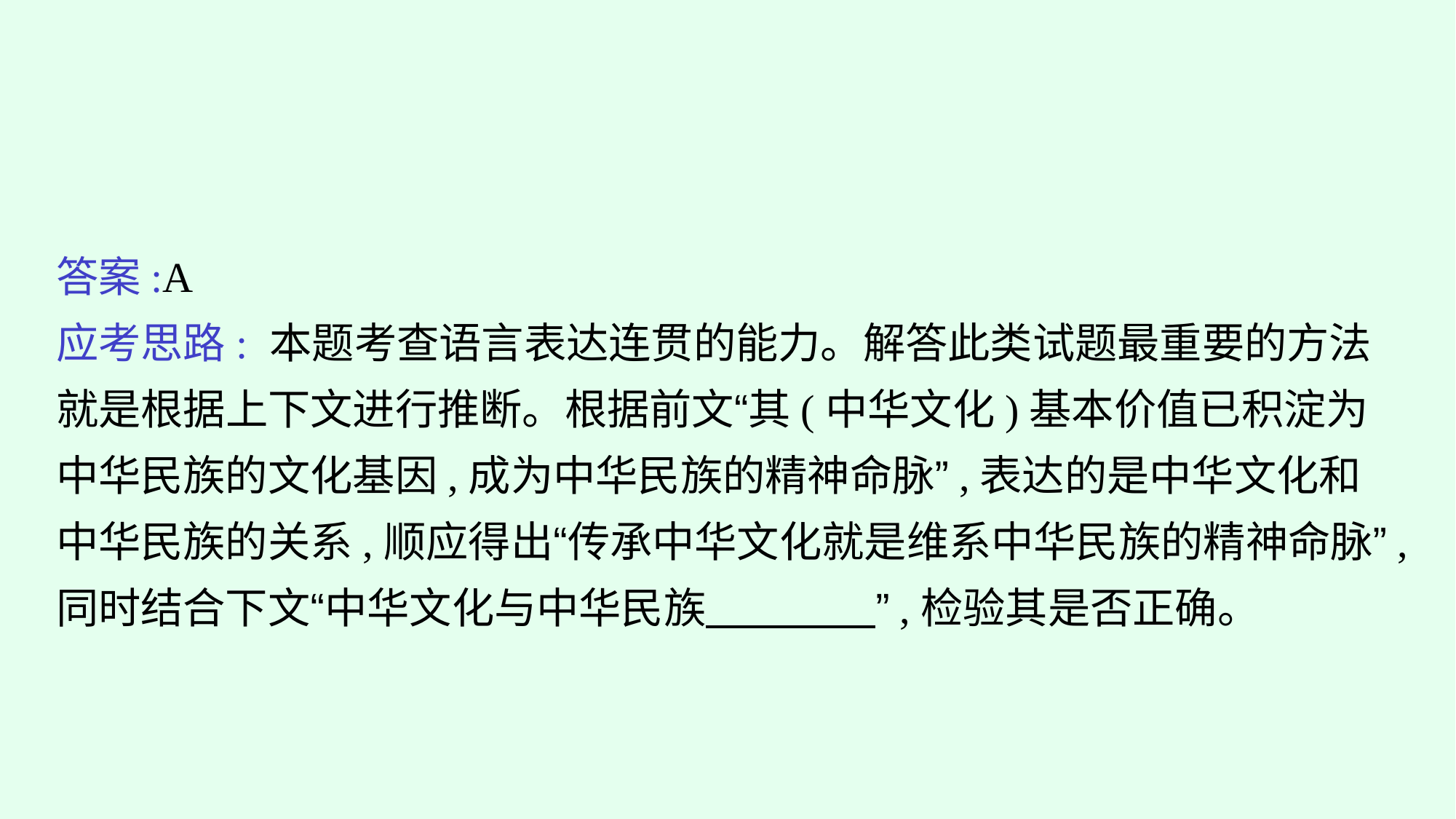

答案:A
应考思路: 本题考查语言表达连贯的能力。解答此类试题最重要的方法就是根据上下文进行推断。根据前文“其(中华文化)基本价值已积淀为中华民族的文化基因,成为中华民族的精神命脉”,表达的是中华文化和中华民族的关系,顺应得出“传承中华文化就是维系中华民族的精神命脉”,同时结合下文“中华文化与中华民族　　　　”,检验其是否正确。